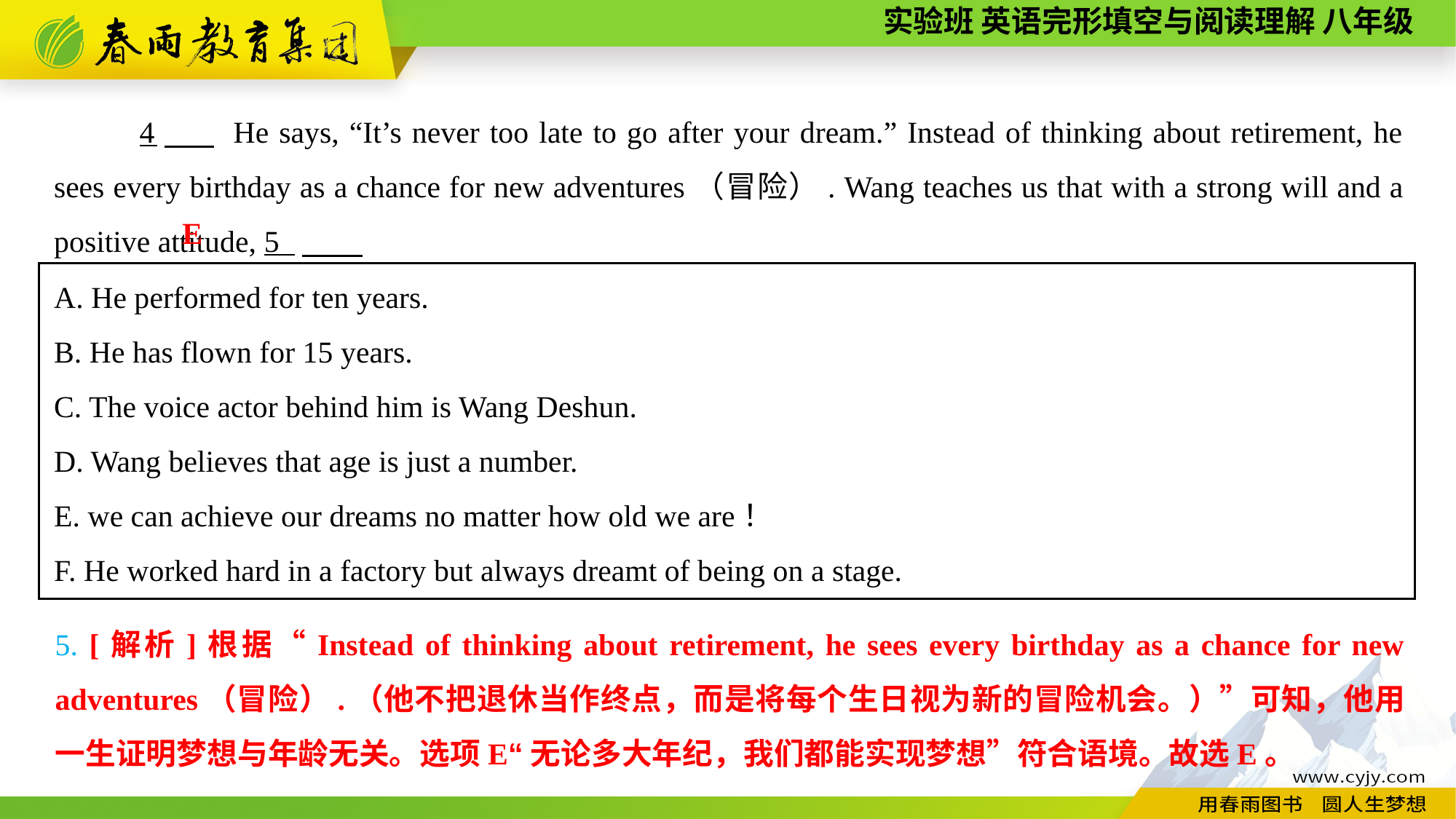

4　   He says, “It’s never too late to go after your dream.” Instead of thinking about retirement, he sees every birthday as a chance for new adventures（冒险）. Wang teaches us that with a strong will and a positive attitude, 5  ，
E
A. He performed for ten years.
B. He has flown for 15 years.
C. The voice actor behind him is Wang Deshun.
D. Wang believes that age is just a number.
E. we can achieve our dreams no matter how old we are！
F. He worked hard in a factory but always dreamt of being on a stage.

5. [解析]根据“Instead of thinking about retirement, he sees every birthday as a chance for new adventures（冒险）.（他不把退休当作终点，而是将每个生日视为新的冒险机会。）”可知，他用一生证明梦想与年龄无关。选项E“无论多大年纪，我们都能实现梦想”符合语境。故选E。